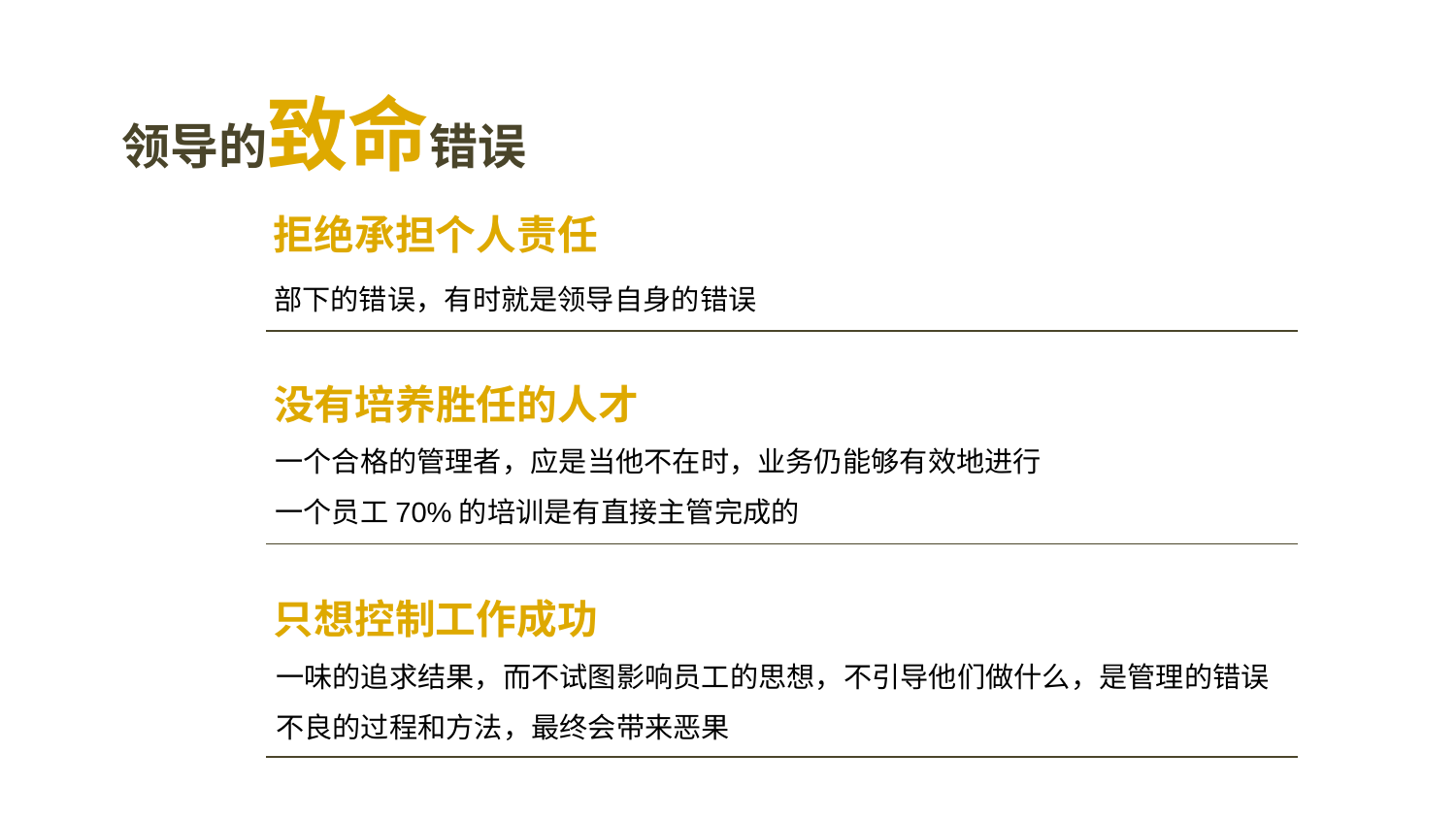

领导的致命错误
拒绝承担个人责任
部下的错误，有时就是领导自身的错误
没有培养胜任的人才
一个合格的管理者，应是当他不在时，业务仍能够有效地进行
一个员工70%的培训是有直接主管完成的
只想控制工作成功
一味的追求结果，而不试图影响员工的思想，不引导他们做什么，是管理的错误
不良的过程和方法，最终会带来恶果